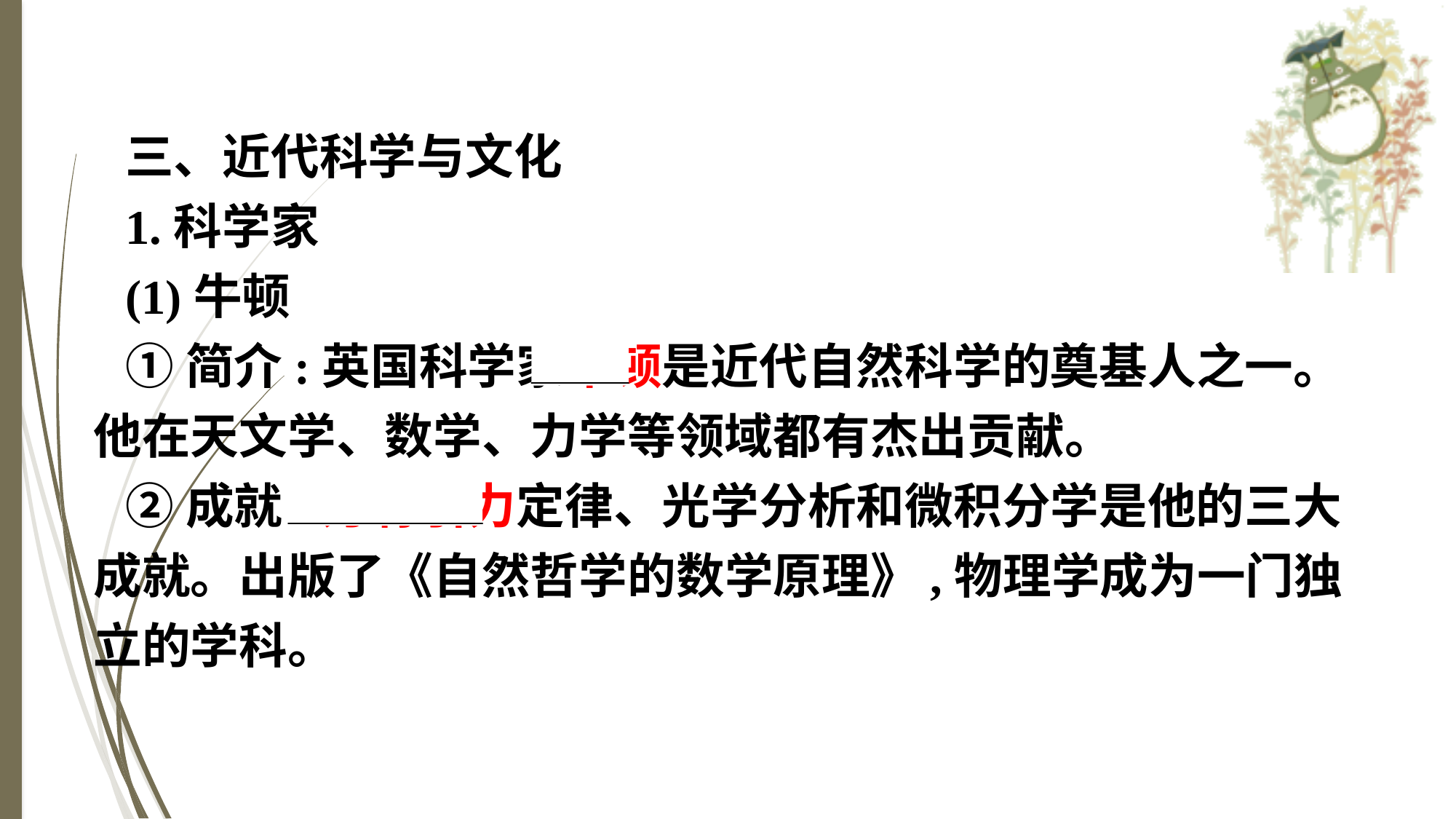

三、近代科学与文化
1.科学家
(1)牛顿
①简介:英国科学家牛顿是近代自然科学的奠基人之一。他在天文学、数学、力学等领域都有杰出贡献。
②成就:万有引力定律、光学分析和微积分学是他的三大成就。出版了《自然哲学的数学原理》,物理学成为一门独立的学科。